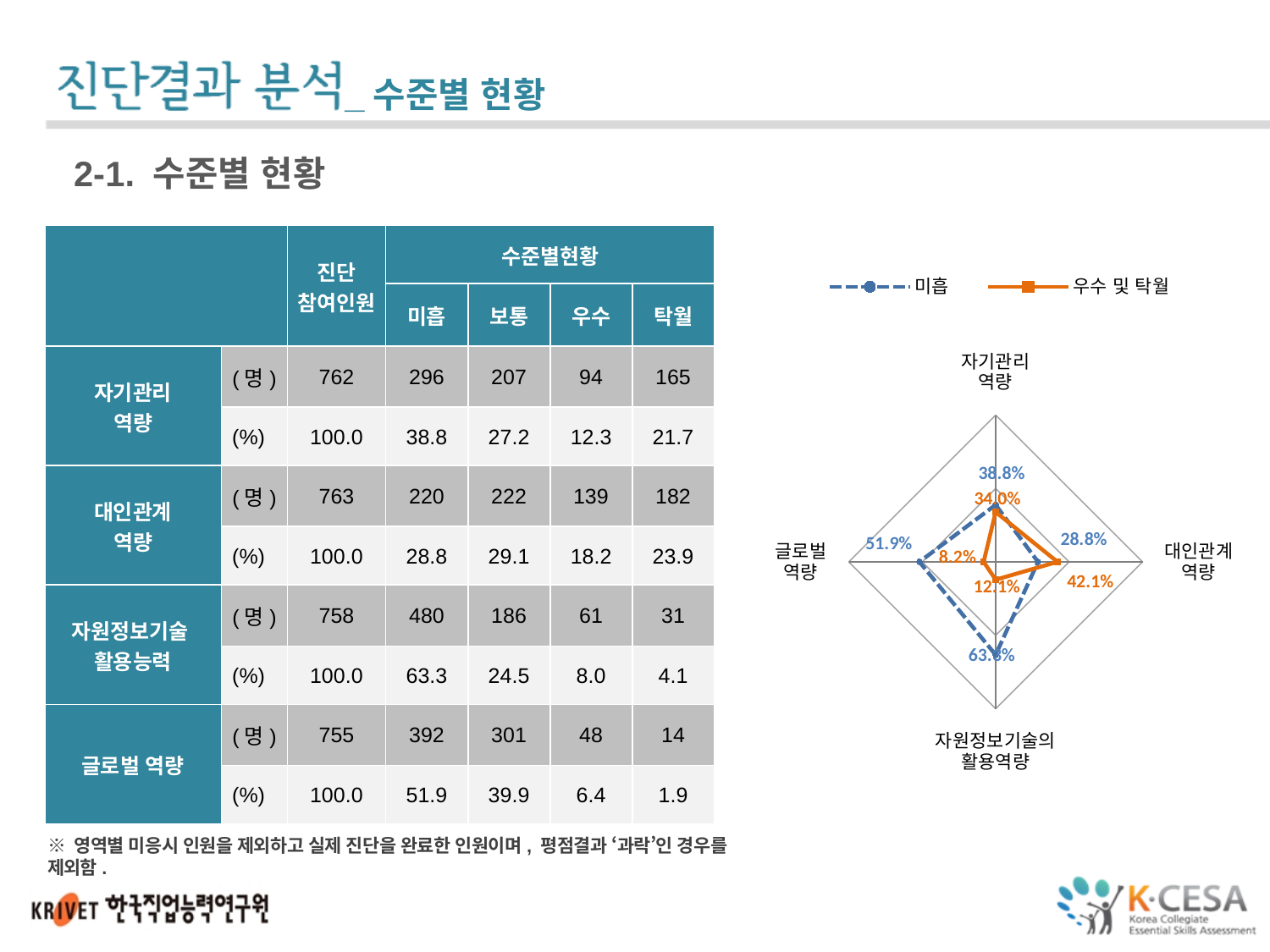

_수준별 현황
2-1. 수준별 현황
|  |  | 진단 참여인원 | 수준별현황 |  |  |  |
| --- | --- | --- | --- | --- | --- | --- |
|  |  |  | 미흡 | 보통 | 우수 | 탁월 |
| 자기관리 역량 | (명) | 762 | 296 | 207 | 94 | 165 |
|  | (%) | 100.0 | 38.8 | 27.2 | 12.3 | 21.7 |
| 대인관계 역량 | (명) | 763 | 220 | 222 | 139 | 182 |
|  | (%) | 100.0 | 28.8 | 29.1 | 18.2 | 23.9 |
| 자원정보기술 활용능력 | (명) | 758 | 480 | 186 | 61 | 31 |
|  | (%) | 100.0 | 63.3 | 24.5 | 8.0 | 4.1 |
| 글로벌 역량 | (명) | 755 | 392 | 301 | 48 | 14 |
|  | (%) | 100.0 | 51.9 | 39.9 | 6.4 | 1.9 |

### Chart

| Category | 미흡 | 우수 및 탁월 |
|---|---|---|
| 자기관리
역량 | 0.3884514435695538 | 0.3398950131233596 |
| 대인관계
역량 | 0.28833551769331583 | 0.42070773263433814 |
| 자원정보기술의
활용역량 | 0.633245382585752 | 0.12137203166226912 |
| 글로벌
역량 | 0.519205298013245 | 0.08211920529801324 |
※ 영역별 미응시 인원을 제외하고 실제 진단을 완료한 인원이며, 평점결과 ‘과락’인 경우를 제외함.